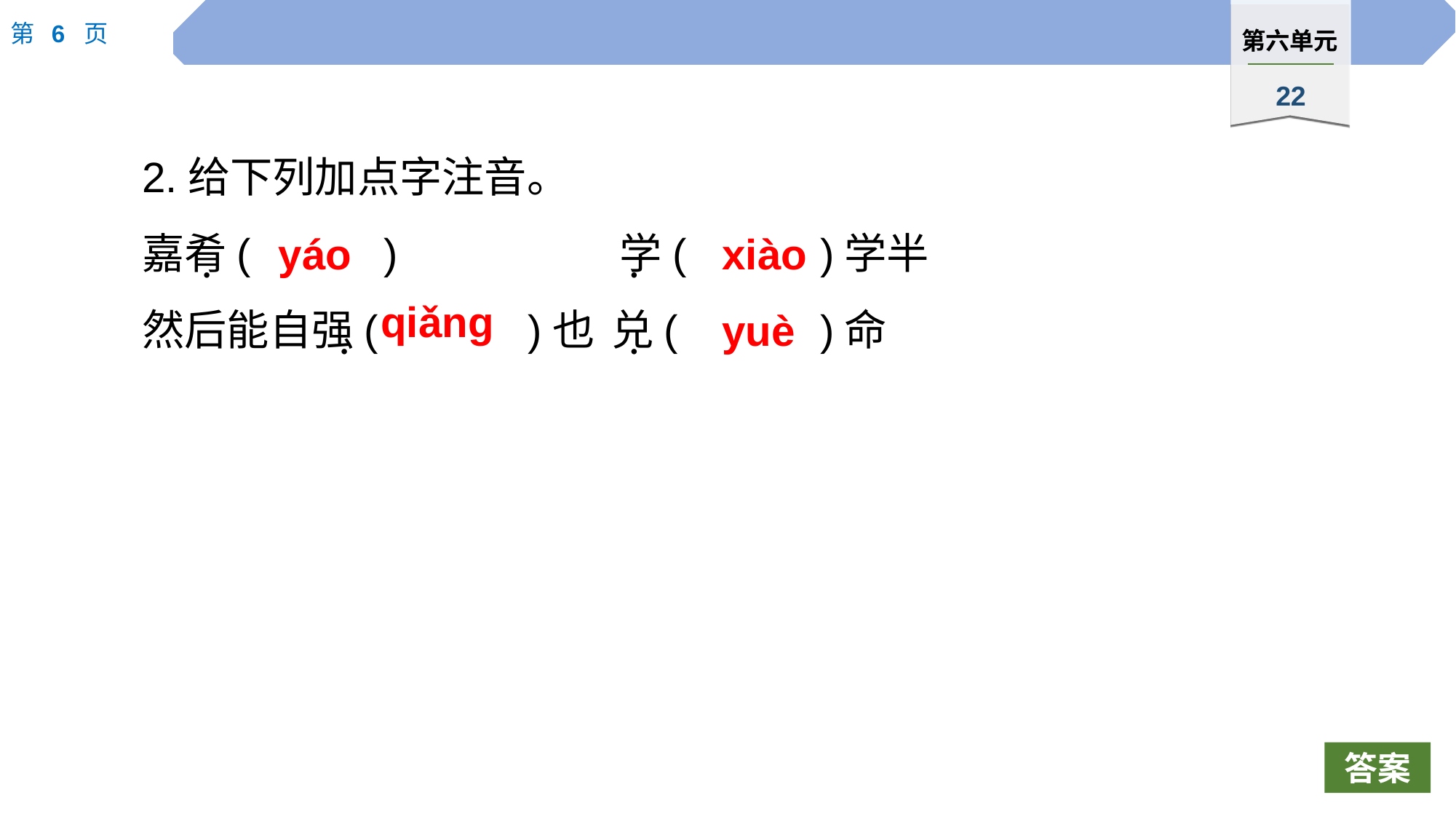

2.给下列加点字注音。
嘉肴(		)　　　　　学(		)学半
然后能自强(		   )也	 兑(		)命
yáo
xiào
 ·
 ·
qiǎng
yuè
 ·
 ·
答案